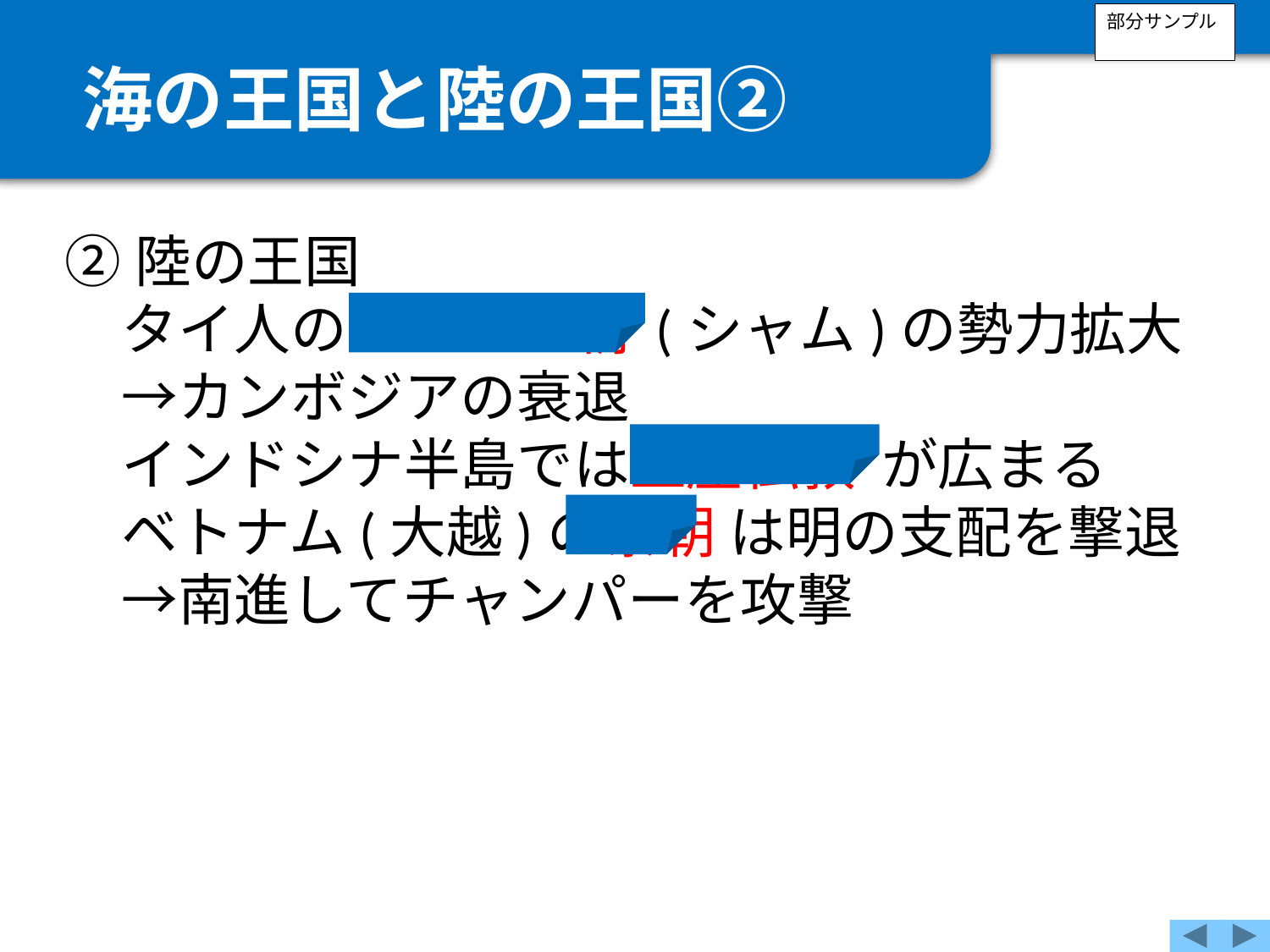

部分サンプル
海の王国と陸の王国②
②陸の王国
　タイ人のアユタヤ朝 (シャム)の勢力拡大
　→カンボジアの衰退
　インドシナ半島では上座仏教  が広まる
　ベトナム(大越)の黎朝 は明の支配を撃退
　→南進してチャンパーを攻撃